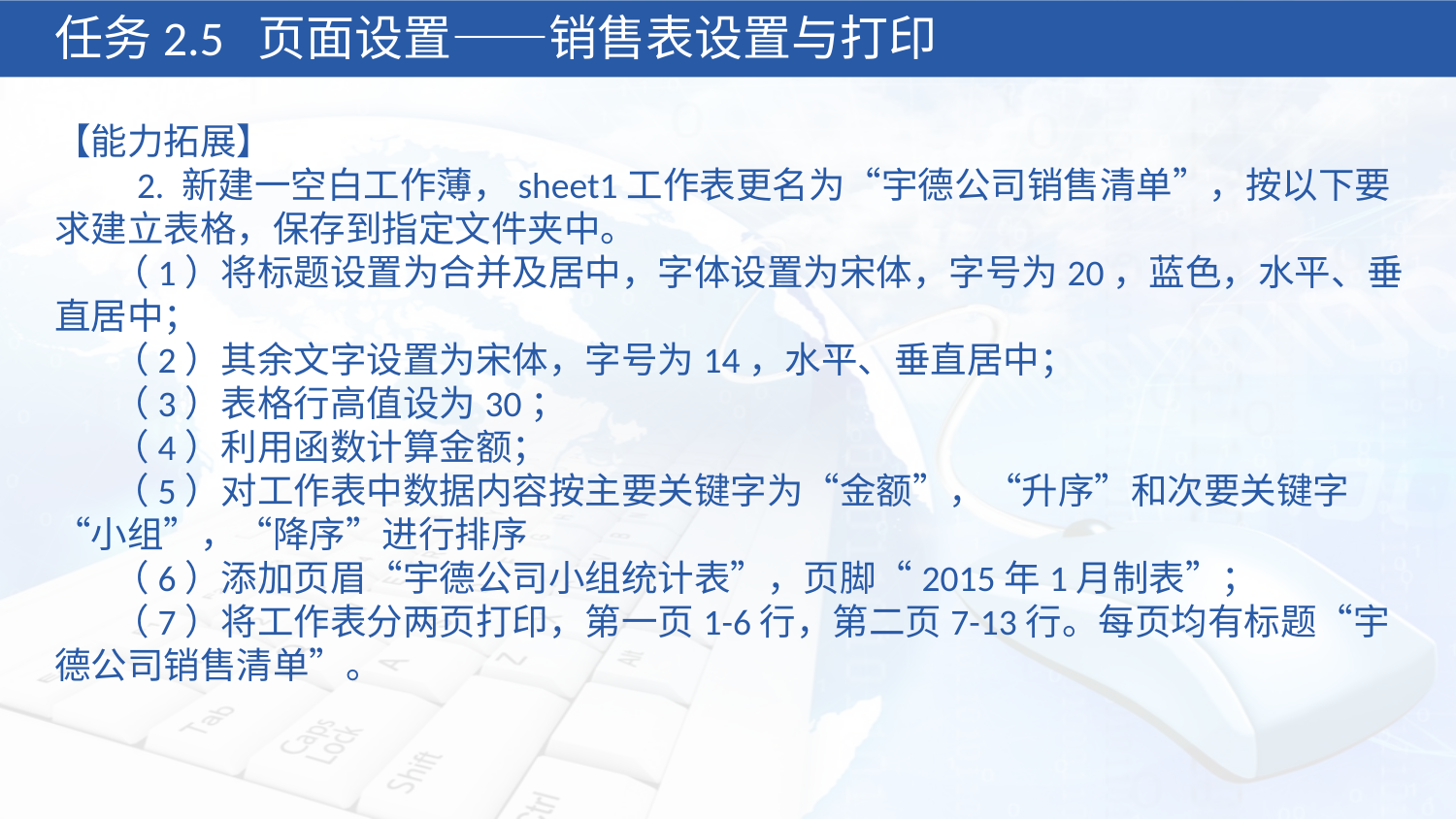

任务2.5  页面设置——销售表设置与打印
【能力拓展】
          2. 新建一空白工作薄，sheet1工作表更名为“宇德公司销售清单”，按以下要求建立表格，保存到指定文件夹中。
      （1）将标题设置为合并及居中，字体设置为宋体，字号为20，蓝色，水平、垂直居中；
      （2）其余文字设置为宋体，字号为14，水平、垂直居中；
      （3）表格行高值设为30；
      （4）利用函数计算金额；
      （5）对工作表中数据内容按主要关键字为“金额”，“升序”和次要关键字“小组”，“降序”进行排序
      （6）添加页眉“宇德公司小组统计表”，页脚“2015年1月制表”；
      （7）将工作表分两页打印，第一页1-6行，第二页7-13行。每页均有标题“宇德公司销售清单”。